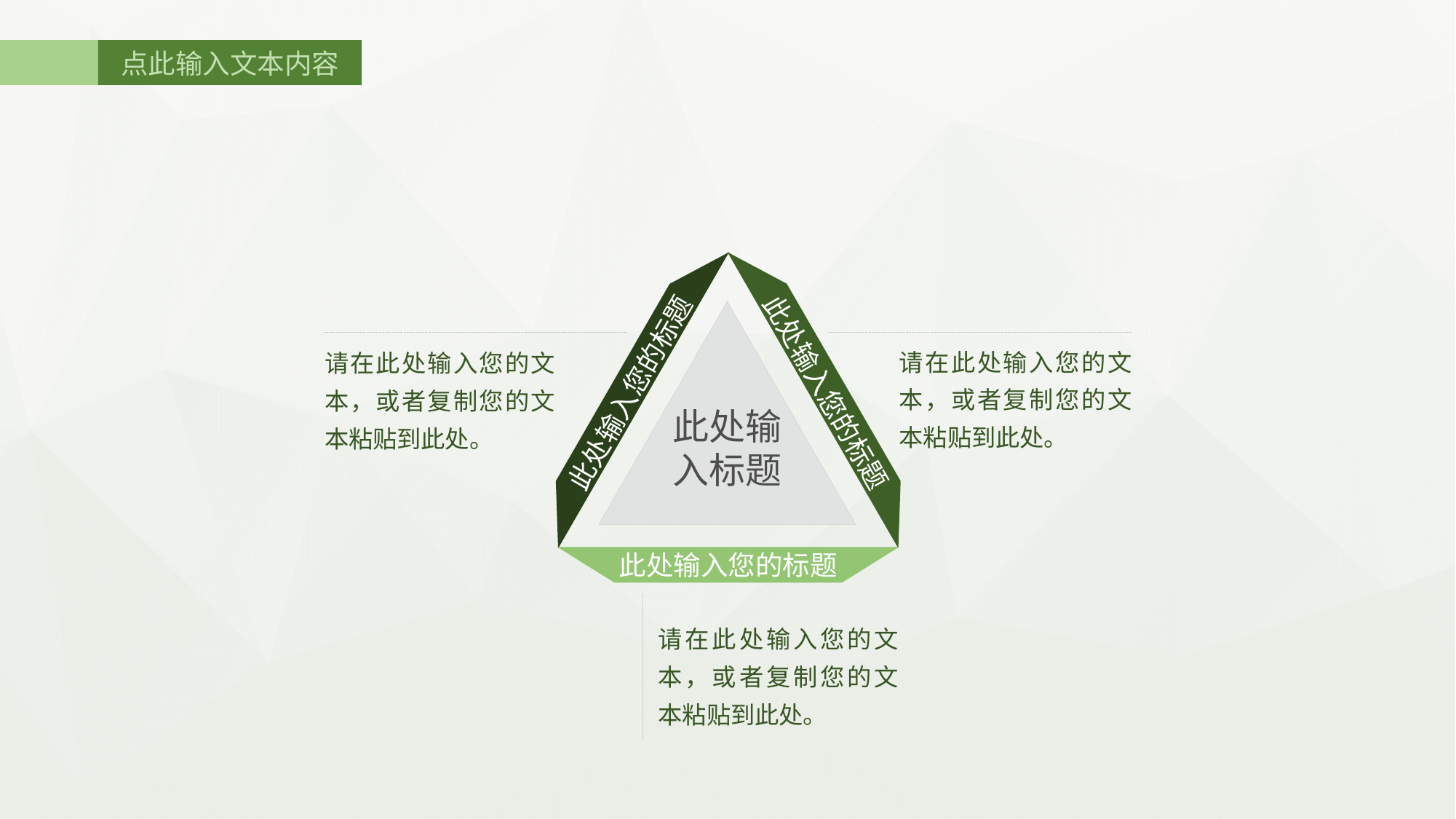

点此输入文本内容
此处输
入标题
请在此处输入您的文本，或者复制您的文本粘贴到此处。
请在此处输入您的文本，或者复制您的文本粘贴到此处。
此处输入您的标题
此处输入您的标题
此处输入您的标题
请在此处输入您的文本，或者复制您的文本粘贴到此处。